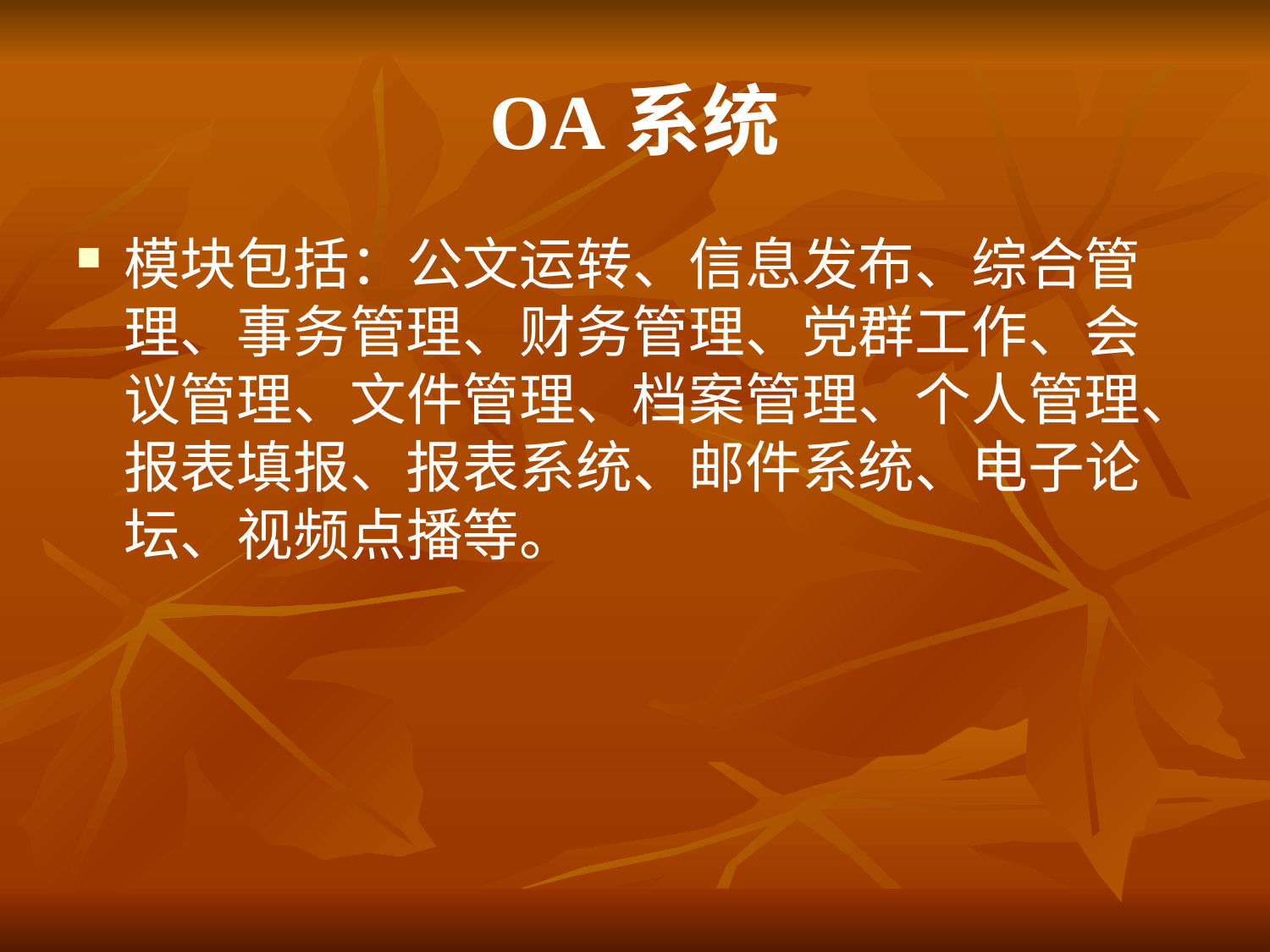

# OA系统
模块包括：公文运转、信息发布、综合管理、事务管理、财务管理、党群工作、会议管理、文件管理、档案管理、个人管理、报表填报、报表系统、邮件系统、电子论坛、视频点播等。